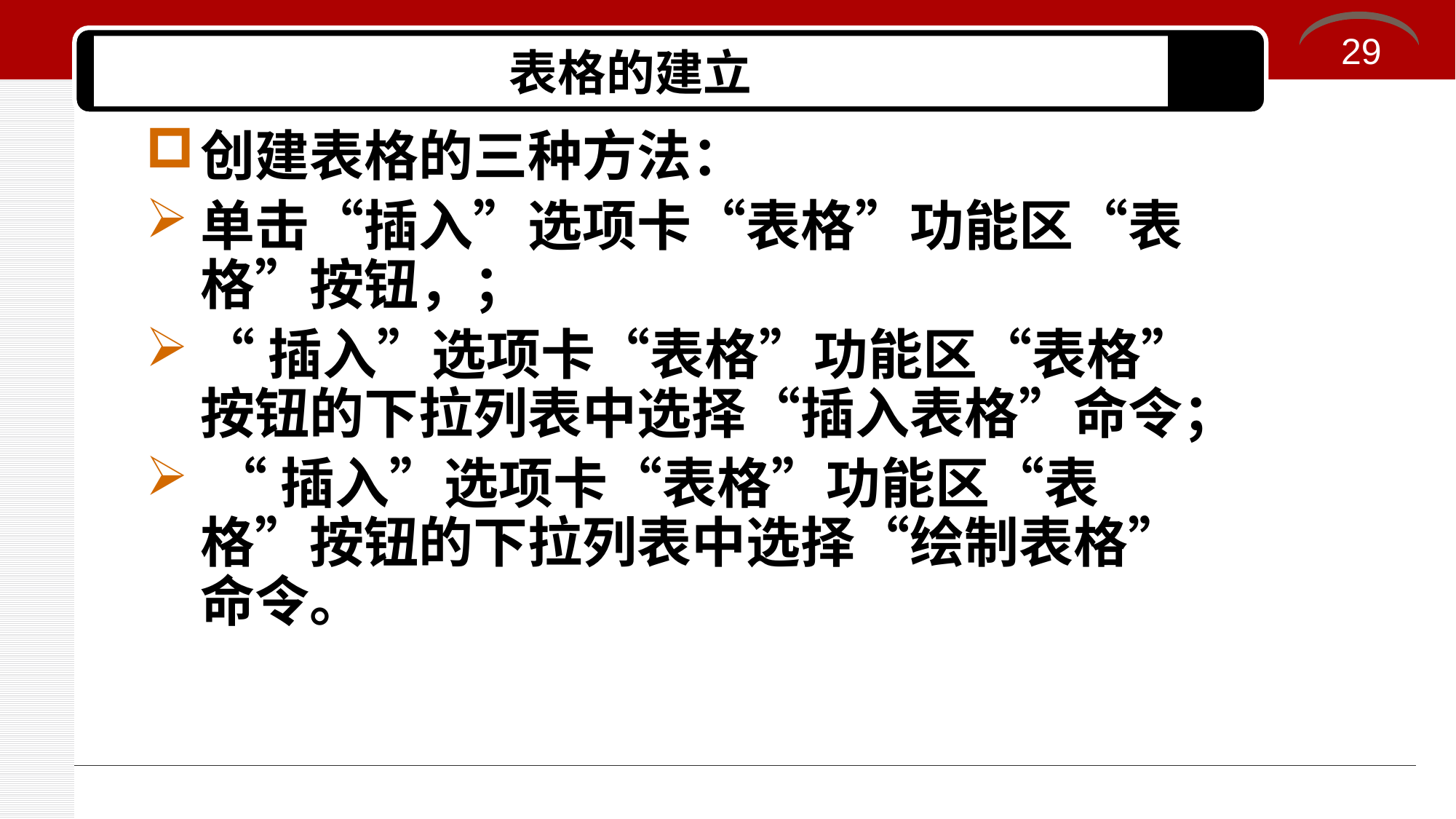

29
表格的建立
创建表格的三种方法：
单击“插入”选项卡“表格”功能区“表格”按钮，；
“插入”选项卡“表格”功能区“表格”按钮的下拉列表中选择“插入表格”命令；
 “插入”选项卡“表格”功能区“表格”按钮的下拉列表中选择“绘制表格”命令。